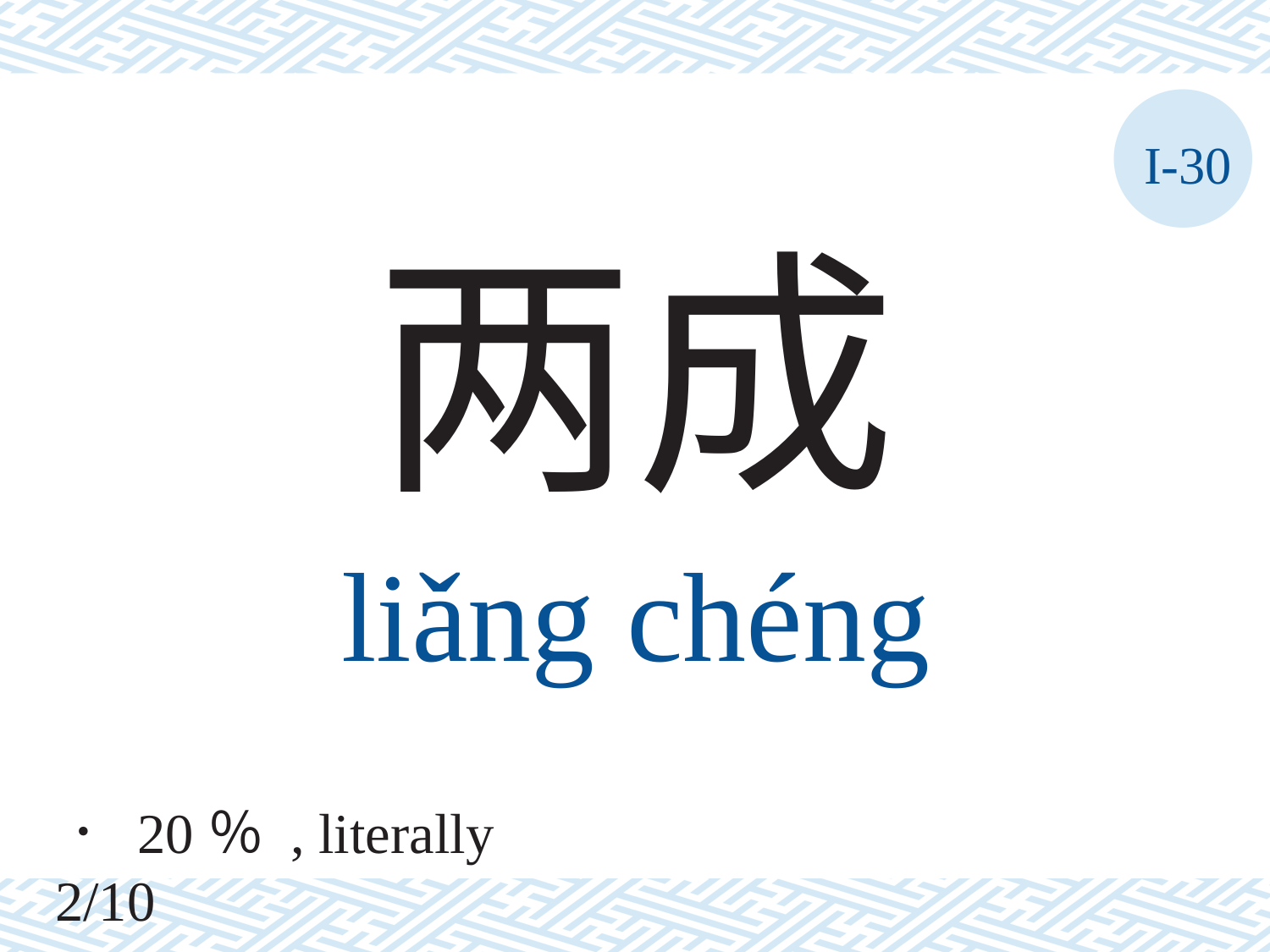

I-30
两成
liǎng	chéng
． 20％ , literally 2/10